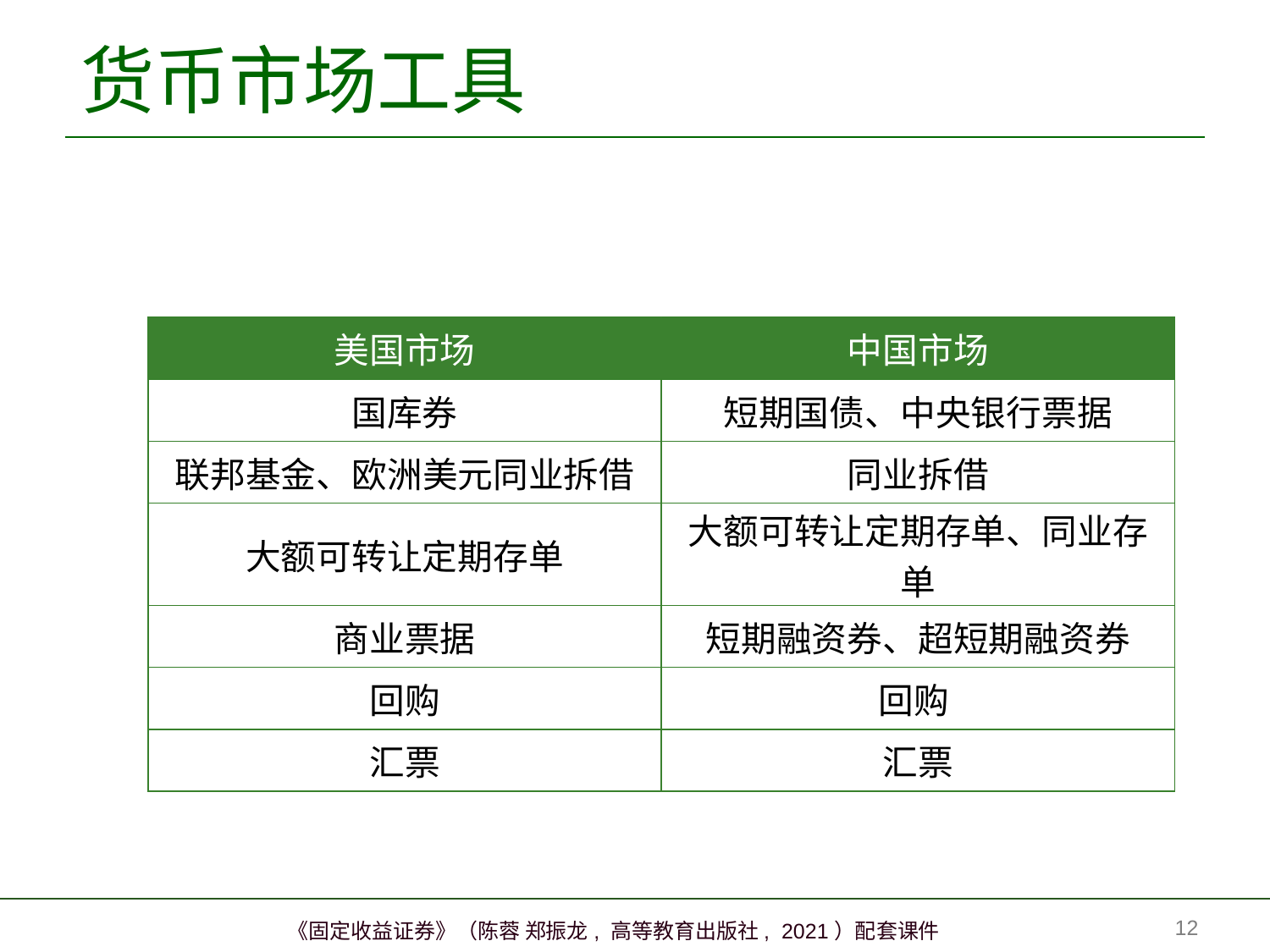

# 货币市场工具

| 美国市场 | 中国市场 |
| --- | --- |
| 国库券 | 短期国债、中央银行票据 |
| 联邦基金、欧洲美元同业拆借 | 同业拆借 |
| 大额可转让定期存单 | 大额可转让定期存单、同业存单 |
| 商业票据 | 短期融资券、超短期融资券 |
| 回购 | 回购 |
| 汇票 | 汇票 |
12